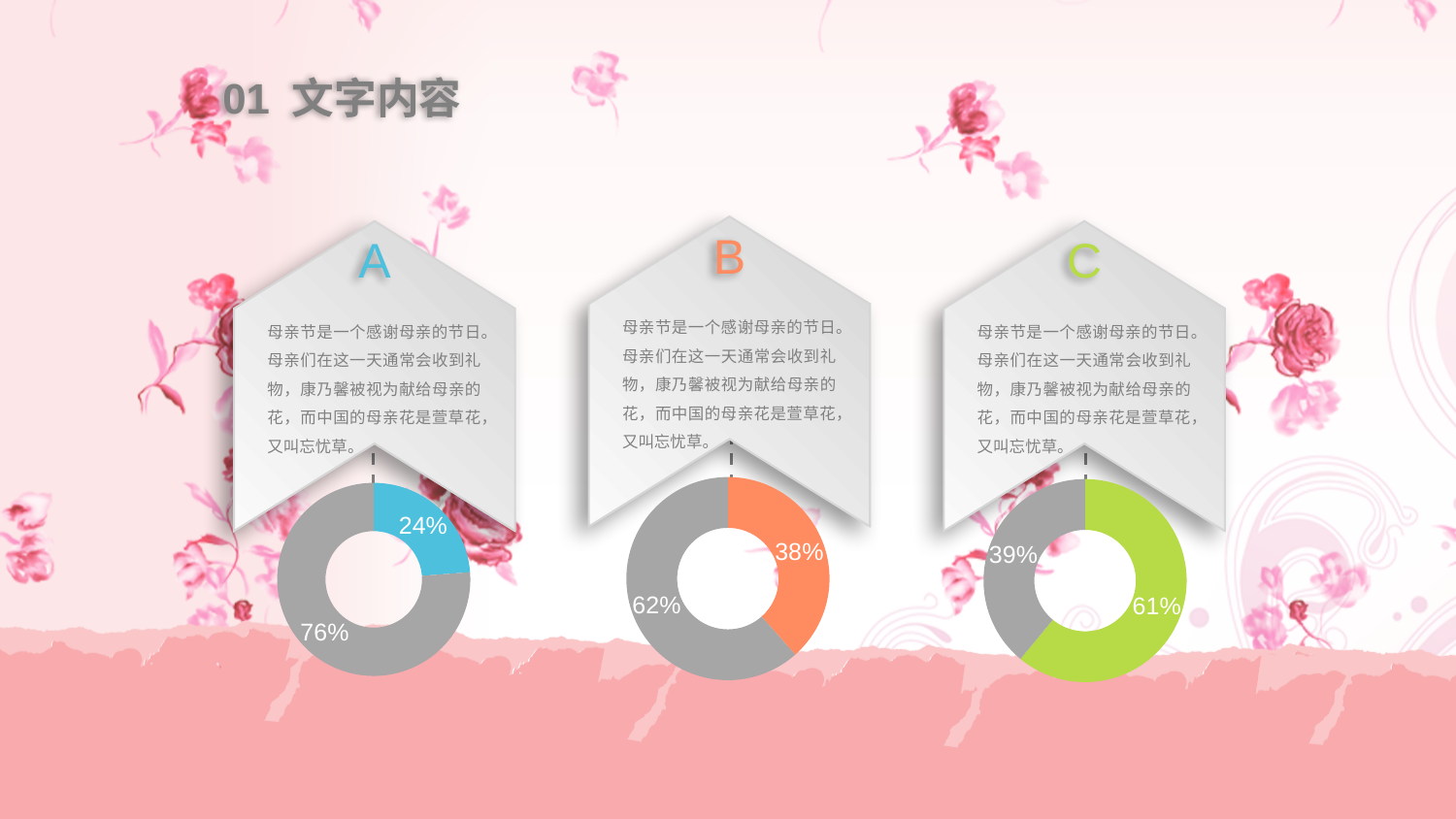

01 文字内容

B
母亲节是一个感谢母亲的节日。母亲们在这一天通常会收到礼物，康乃馨被视为献给母亲的花，而中国的母亲花是萱草花，又叫忘忧草。

A
母亲节是一个感谢母亲的节日。母亲们在这一天通常会收到礼物，康乃馨被视为献给母亲的花，而中国的母亲花是萱草花，又叫忘忧草。

C
母亲节是一个感谢母亲的节日。母亲们在这一天通常会收到礼物，康乃馨被视为献给母亲的花，而中国的母亲花是萱草花，又叫忘忧草。

### Chart

| Category | 销售额 |
|---|---|
| 第一季度 | 2.0 |
| 第二季度 | 3.2 |

### Chart

| Category | 销售额 |
|---|---|
| 第一季度 | 1.0 |
| 第二季度 | 3.2 |

### Chart

| Category | 销售额 |
|---|---|
| 第一季度 | 5.0 |
| 第二季度 | 3.2 |